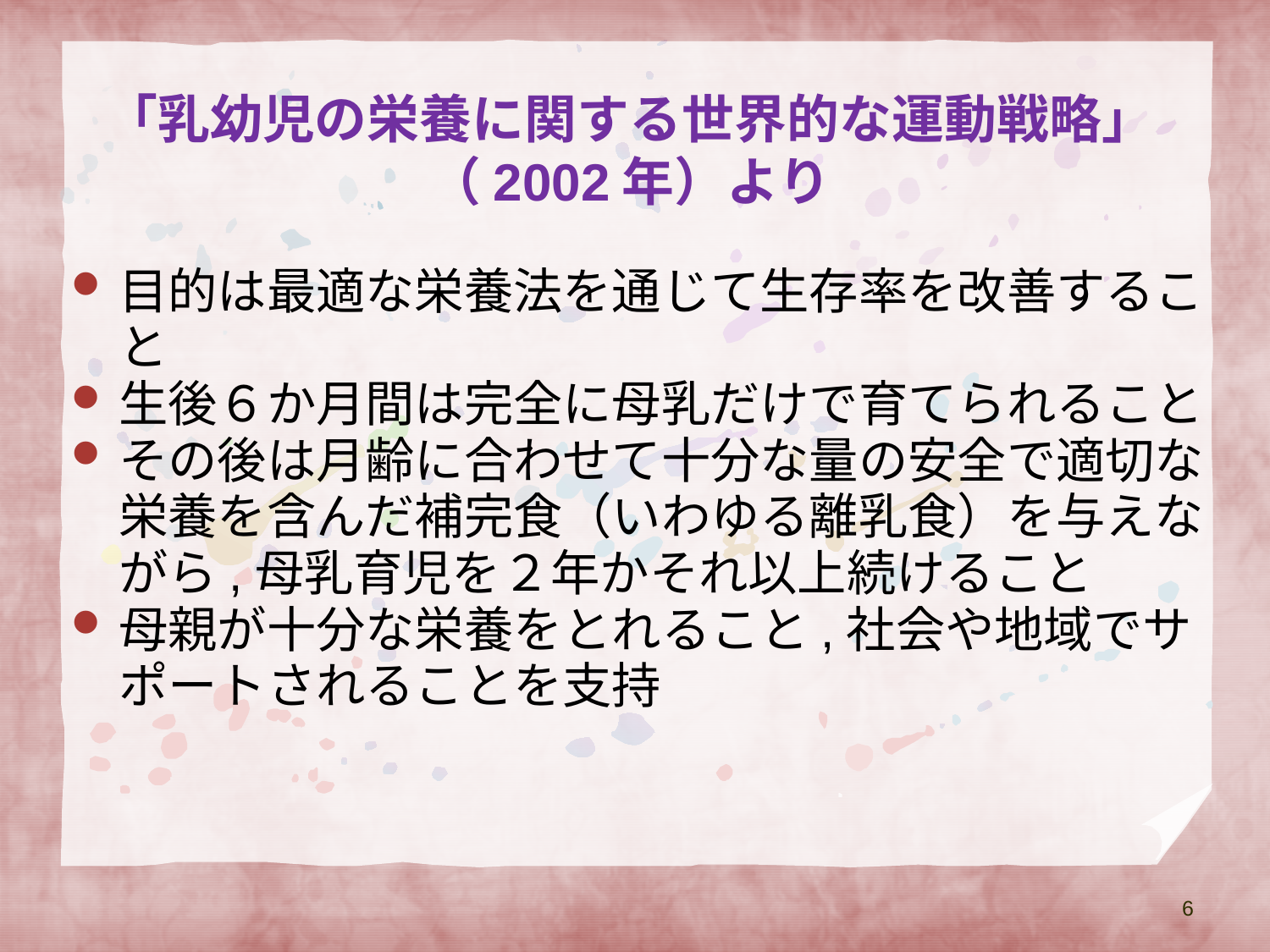

# 「乳幼児の栄養に関する世界的な運動戦略」（2002年）より
目的は最適な栄養法を通じて生存率を改善すること
生後６か月間は完全に母乳だけで育てられること
その後は月齢に合わせて十分な量の安全で適切な栄養を含んだ補完食（いわゆる離乳食）を与えながら,母乳育児を２年かそれ以上続けること
母親が十分な栄養をとれること,社会や地域でサポートされることを支持
6